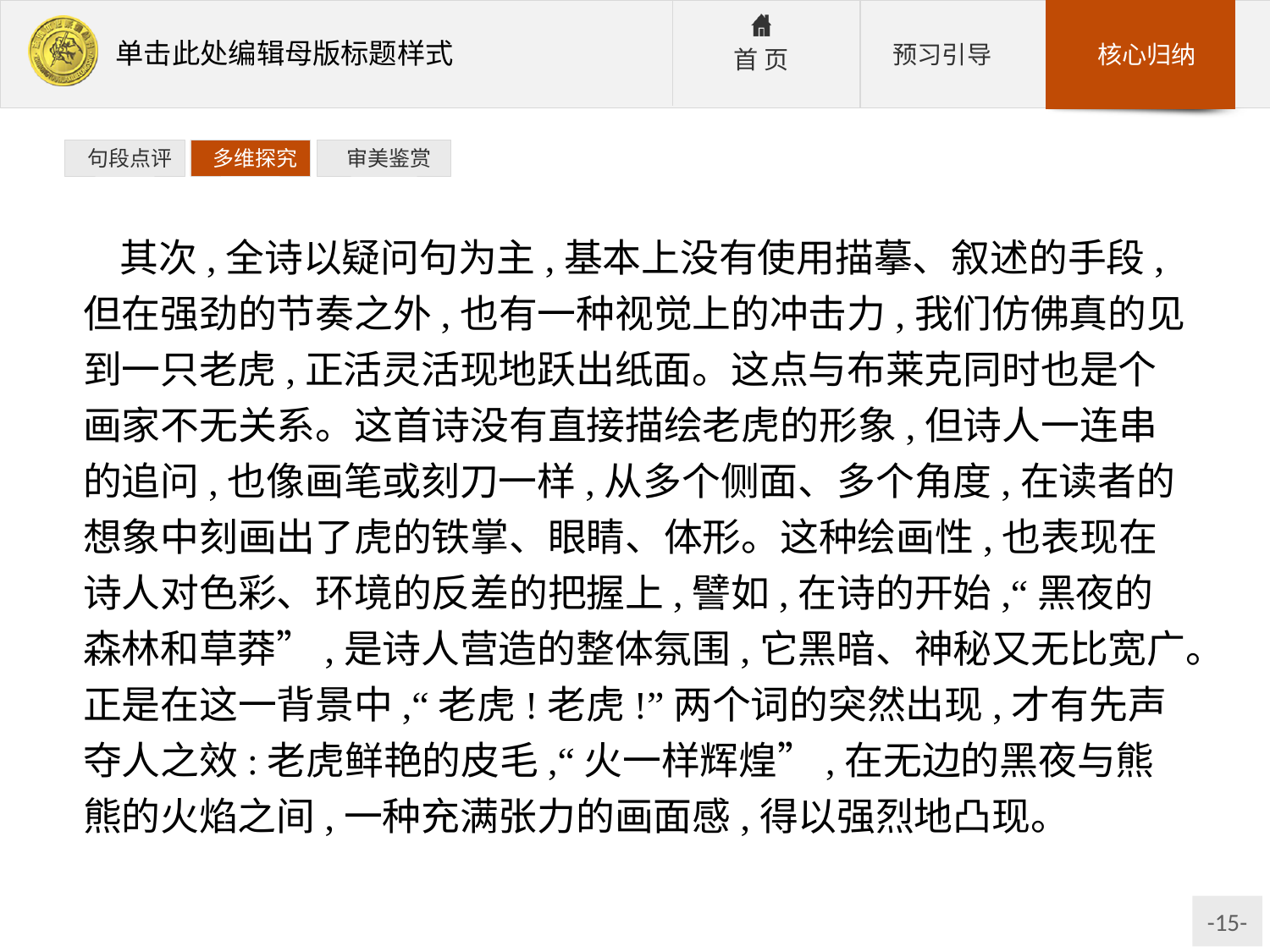

句段点评
 多维探究
 审美鉴赏
其次,全诗以疑问句为主,基本上没有使用描摹、叙述的手段,但在强劲的节奏之外,也有一种视觉上的冲击力,我们仿佛真的见到一只老虎,正活灵活现地跃出纸面。这点与布莱克同时也是个画家不无关系。这首诗没有直接描绘老虎的形象,但诗人一连串的追问,也像画笔或刻刀一样,从多个侧面、多个角度,在读者的想象中刻画出了虎的铁掌、眼睛、体形。这种绘画性,也表现在诗人对色彩、环境的反差的把握上,譬如,在诗的开始,“黑夜的森林和草莽”,是诗人营造的整体氛围,它黑暗、神秘又无比宽广。正是在这一背景中,“老虎!老虎!”两个词的突然出现,才有先声夺人之效:老虎鲜艳的皮毛,“火一样辉煌”,在无边的黑夜与熊熊的火焰之间,一种充满张力的画面感,得以强烈地凸现。